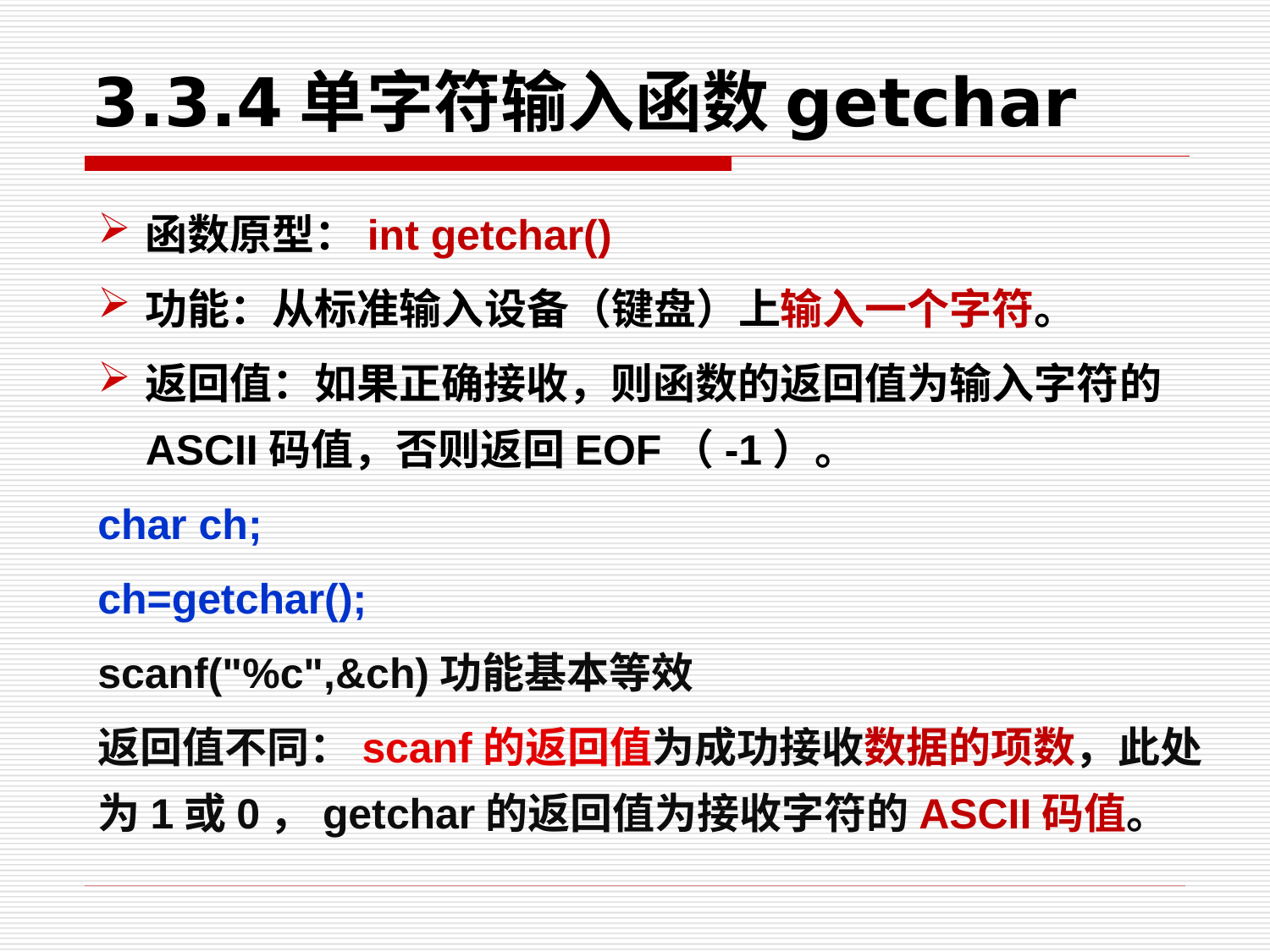

# 3.3.4单字符输入函数getchar
函数原型：int getchar()
功能：从标准输入设备（键盘）上输入一个字符。
返回值：如果正确接收，则函数的返回值为输入字符的ASCII码值，否则返回EOF（-1）。
char ch;
ch=getchar();
scanf("%c",&ch)功能基本等效
返回值不同：scanf的返回值为成功接收数据的项数，此处为1或0，getchar的返回值为接收字符的ASCII码值。